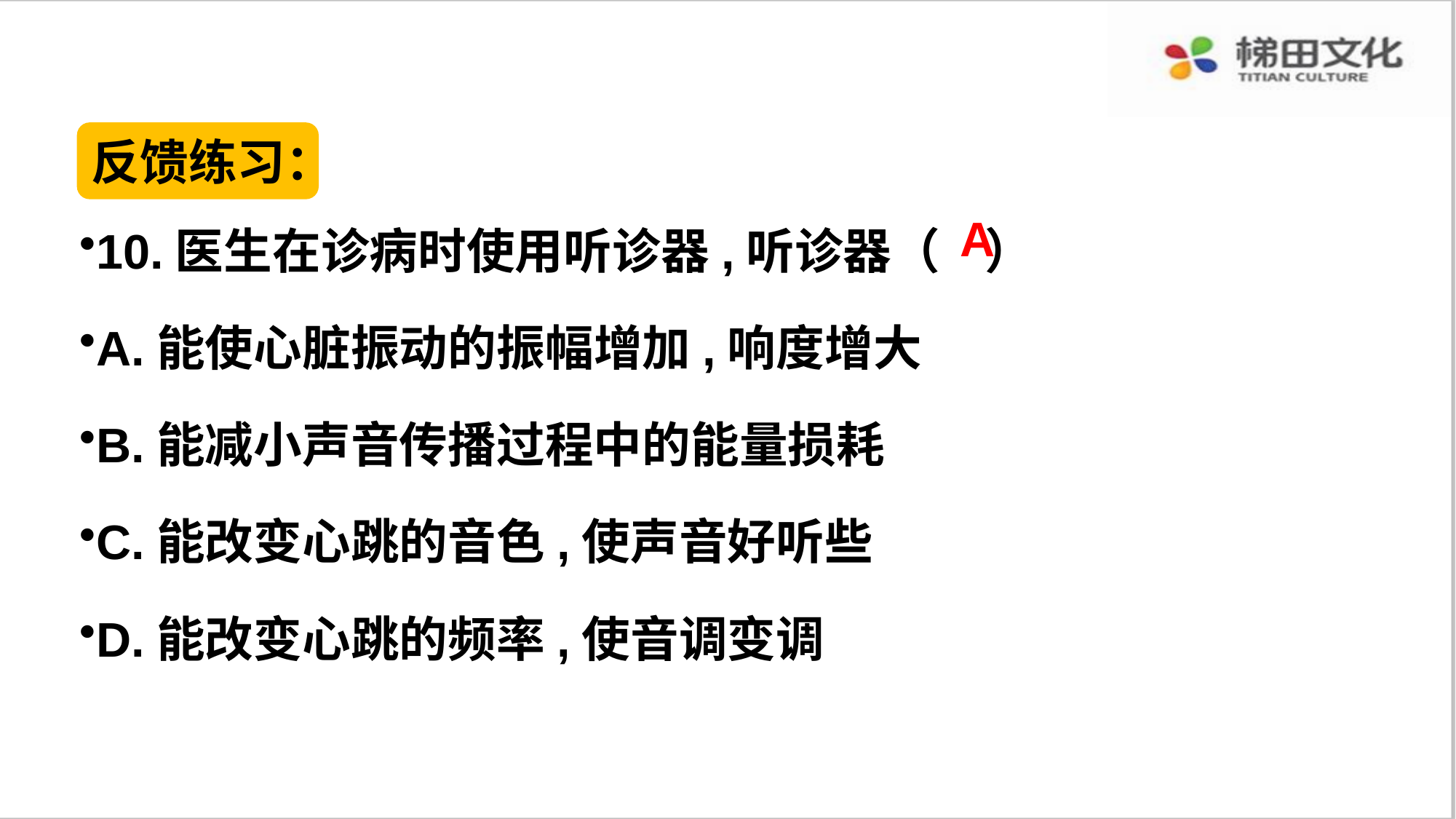

反馈练习：
10.医生在诊病时使用听诊器,听诊器（    ）
A.能使心脏振动的振幅增加,响度增大
B.能减小声音传播过程中的能量损耗
C.能改变心跳的音色,使声音好听些
D.能改变心跳的频率,使音调变调
A